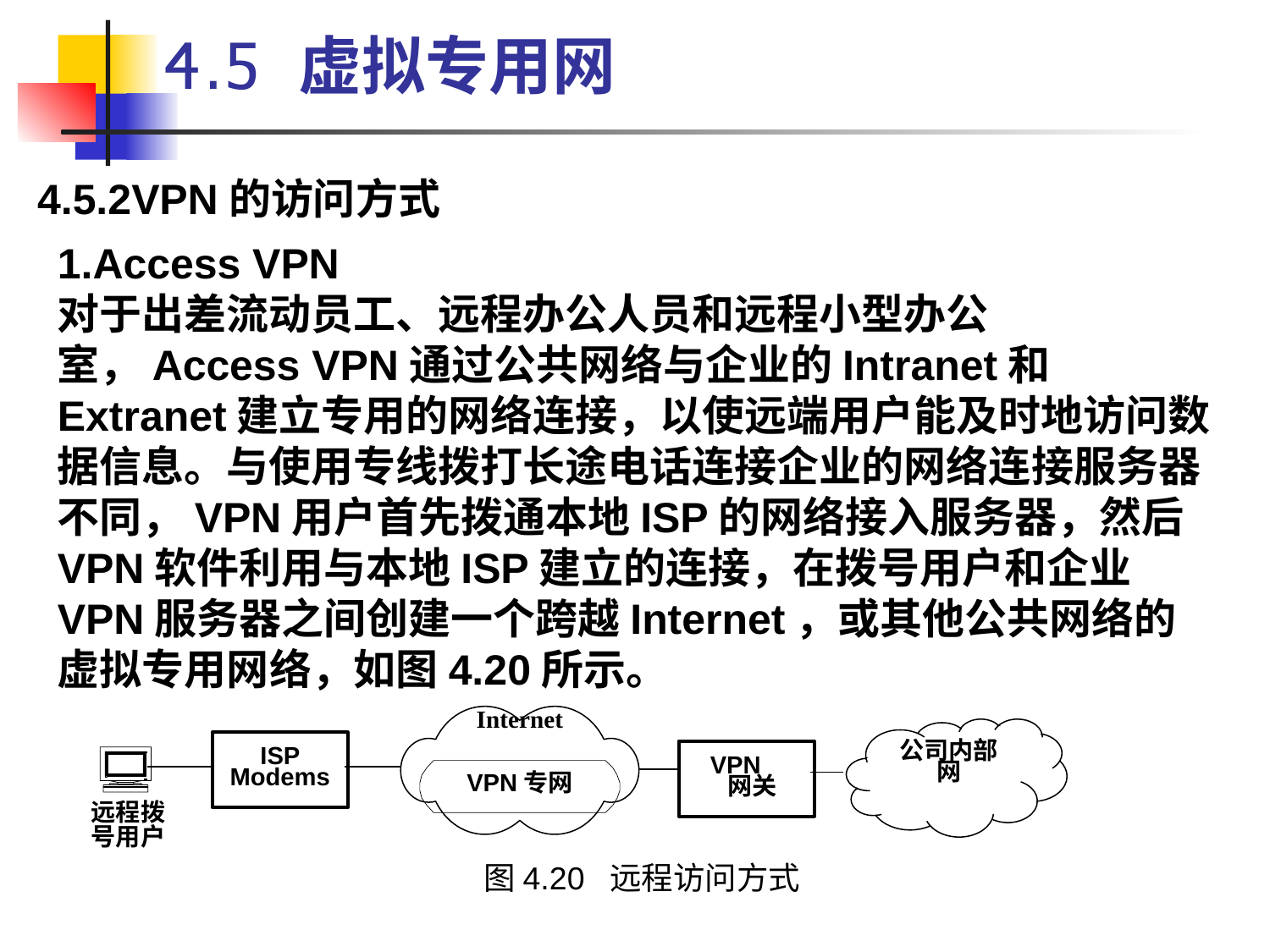

4.5 虚拟专用网
4.5.2VPN的访问方式
1.Access VPN
对于出差流动员工、远程办公人员和远程小型办公室，Access VPN通过公共网络与企业的Intranet和Extranet建立专用的网络连接，以使远端用户能及时地访问数据信息。与使用专线拨打长途电话连接企业的网络连接服务器不同，VPN用户首先拨通本地ISP的网络接入服务器，然后VPN软件利用与本地ISP建立的连接，在拨号用户和企业VPN服务器之间创建一个跨越Internet，或其他公共网络的虚拟专用网络，如图4.20所示。
Internet
公司内部网
ISP
Modems
VPN
 网关

VPN专网
远程拨
号用户

图4.20  远程访问方式